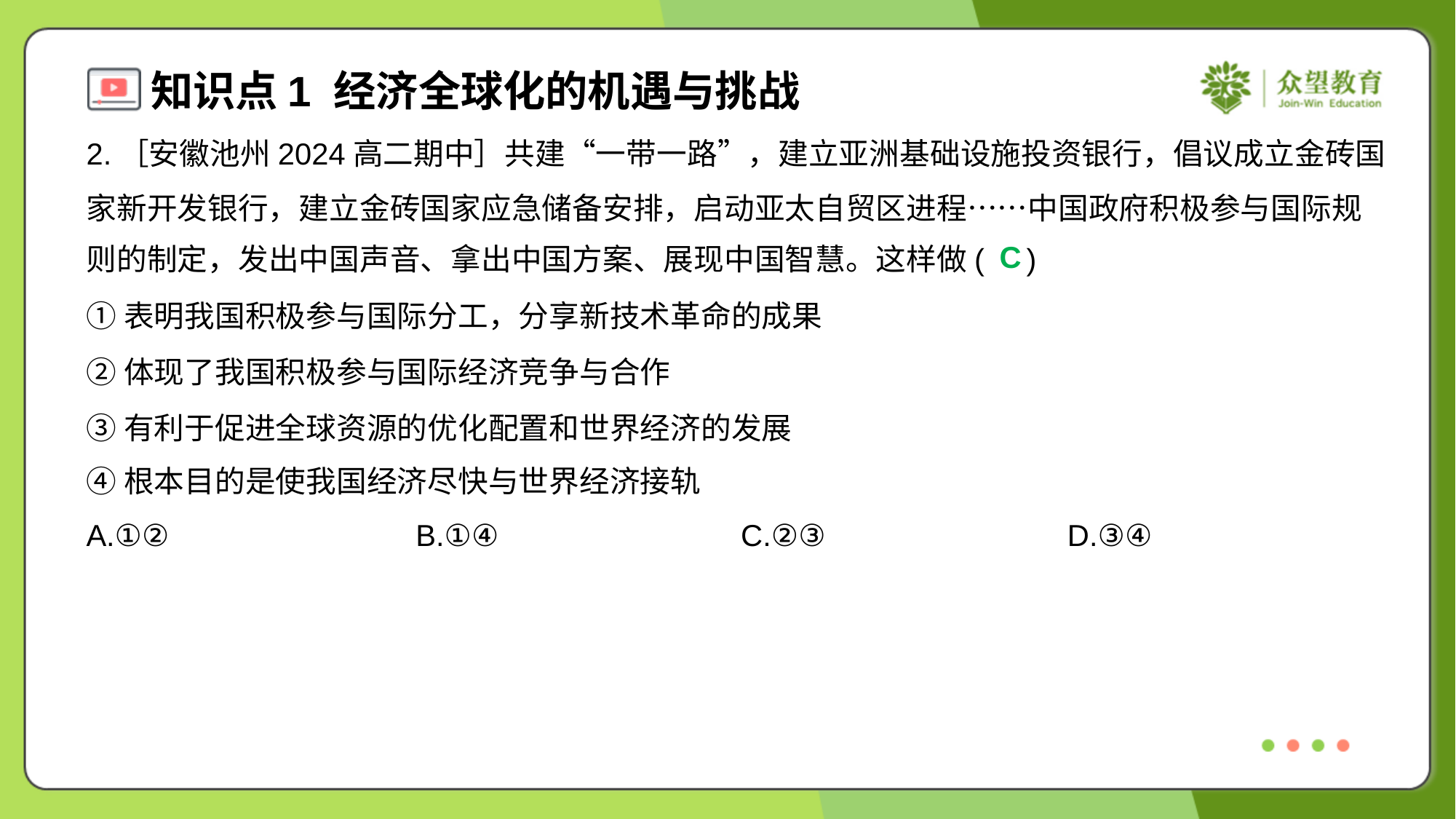

2.［安徽池州2024高二期中］共建“一带一路”，建立亚洲基础设施投资银行，倡议成立金砖国
家新开发银行，建立金砖国家应急储备安排，启动亚太自贸区进程……中国政府积极参与国际规
则的制定，发出中国声音、拿出中国方案、展现中国智慧。这样做(     )
C
①表明我国积极参与国际分工，分享新技术革命的成果
②体现了我国积极参与国际经济竞争与合作
③有利于促进全球资源的优化配置和世界经济的发展
④根本目的是使我国经济尽快与世界经济接轨
A.①②	B.①④	C.②③	D.③④